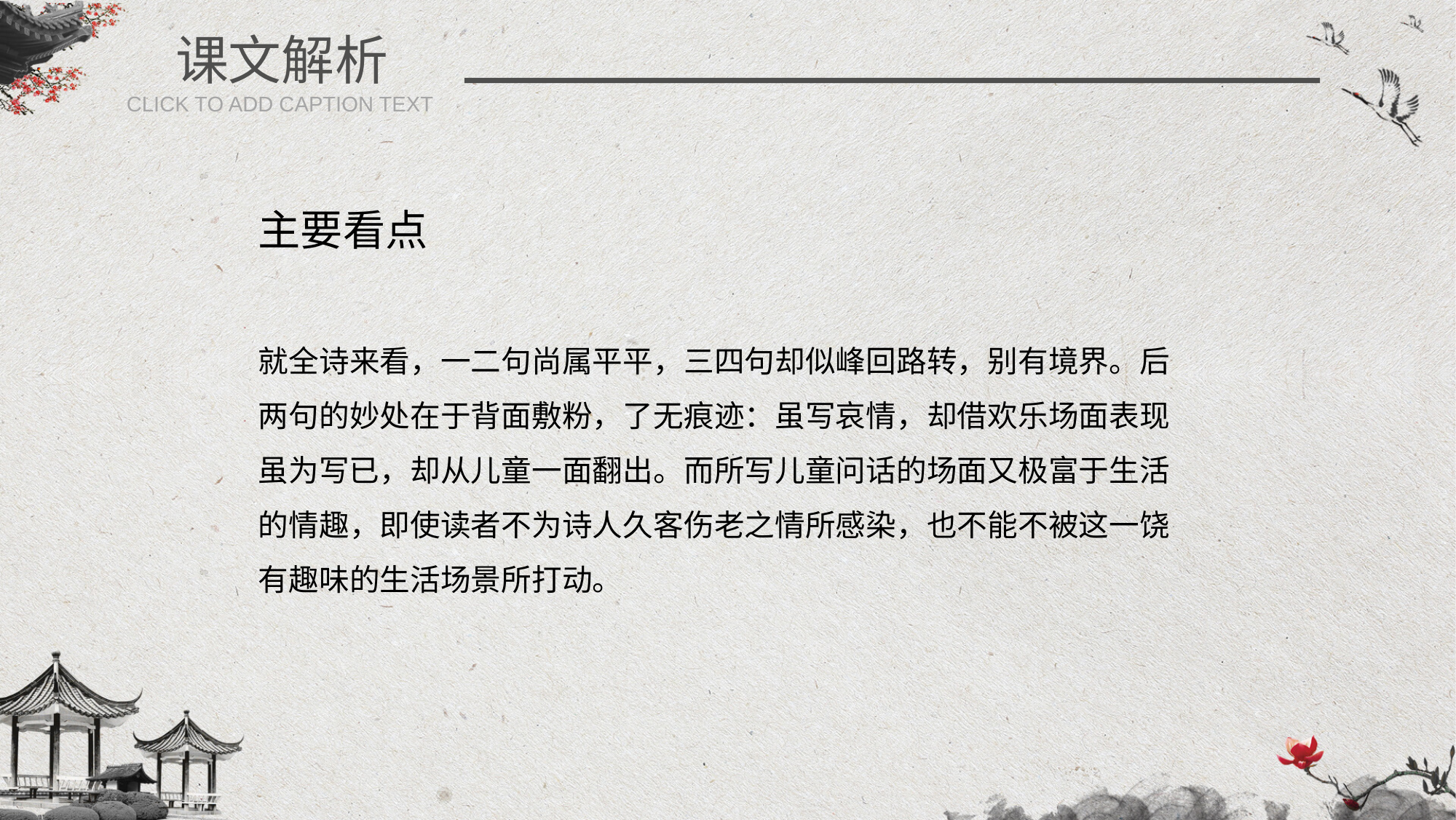

课文解析

CLICK TO ADD CAPTION TEXT
主要看点
就全诗来看，一二句尚属平平，三四句却似峰回路转，别有境界。后两句的妙处在于背面敷粉，了无痕迹：虽写哀情，却借欢乐场面表现虽为写已，却从儿童一面翻出。而所写儿童问话的场面又极富于生活的情趣，即使读者不为诗人久客伤老之情所感染，也不能不被这一饶有趣味的生活场景所打动。